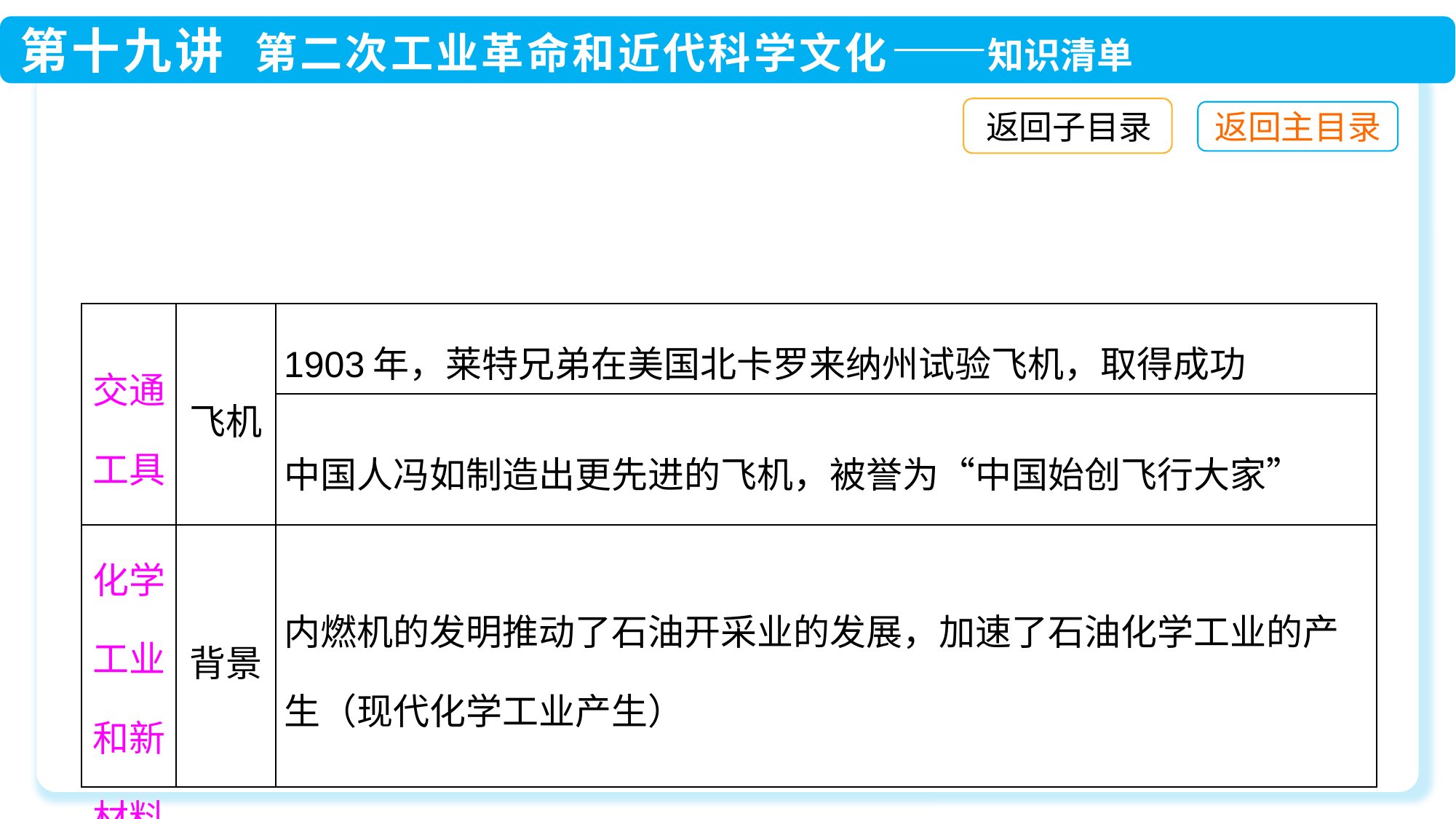

返回子目录
| 交通工具 | 飞机 | 1903年，莱特兄弟在美国北卡罗来纳州试验飞机，取得成功 |
| --- | --- | --- |
|  |  | 中国人冯如制造出更先进的飞机，被誉为“中国始创飞行大家” |
| 化学工业和新材料 | 背景 | 内燃机的发明推动了石油开采业的发展，加速了石油化学工业的产生（现代化学工业产生） |